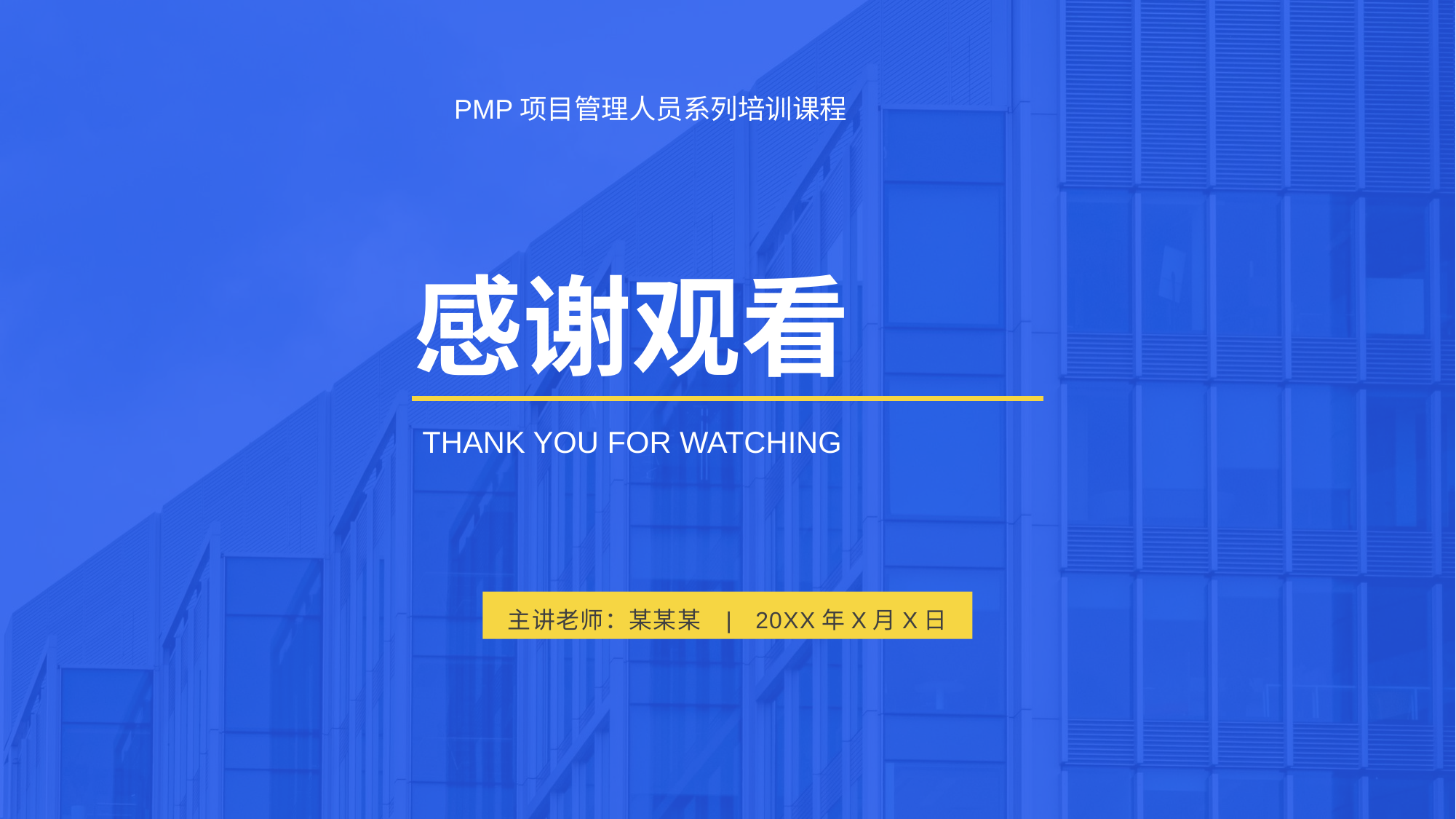

PMP项目管理人员系列培训课程
感谢观看

THANK YOU FOR WATCHING
主讲老师：某某某   |   20XX年X月X日